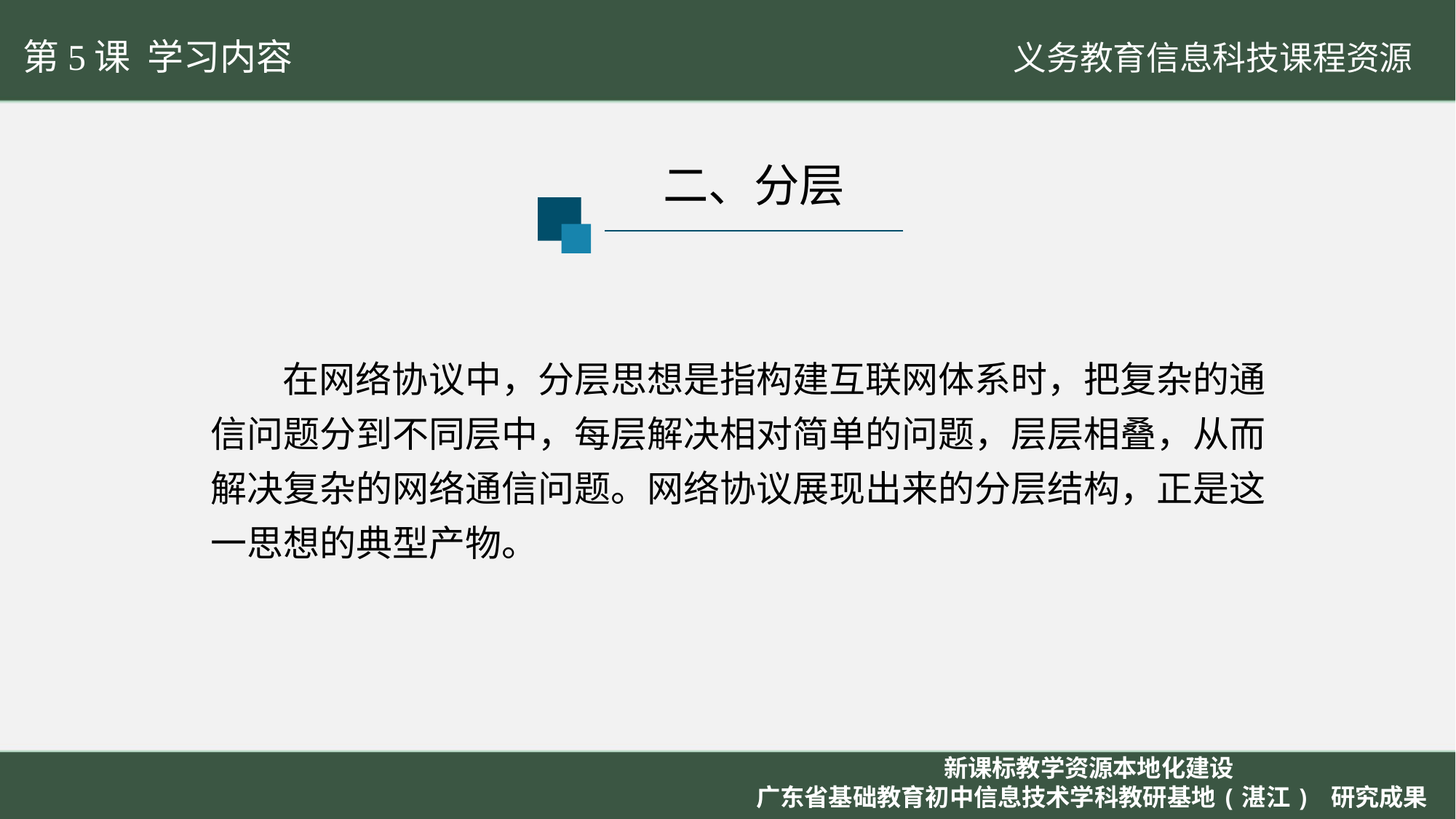

第5课  学习内容
二、分层

在网络协议中，分层思想是指构建互联网体系时，把复杂的通信问题分到不同层中，每层解决相对简单的问题，层层相叠，从而解决复杂的网络通信问题。网络协议展现出来的分层结构，正是这一思想的典型产物。
新课标教学资源本地化建设
广东省基础教育初中信息技术学科教研基地(湛江) 研究成果